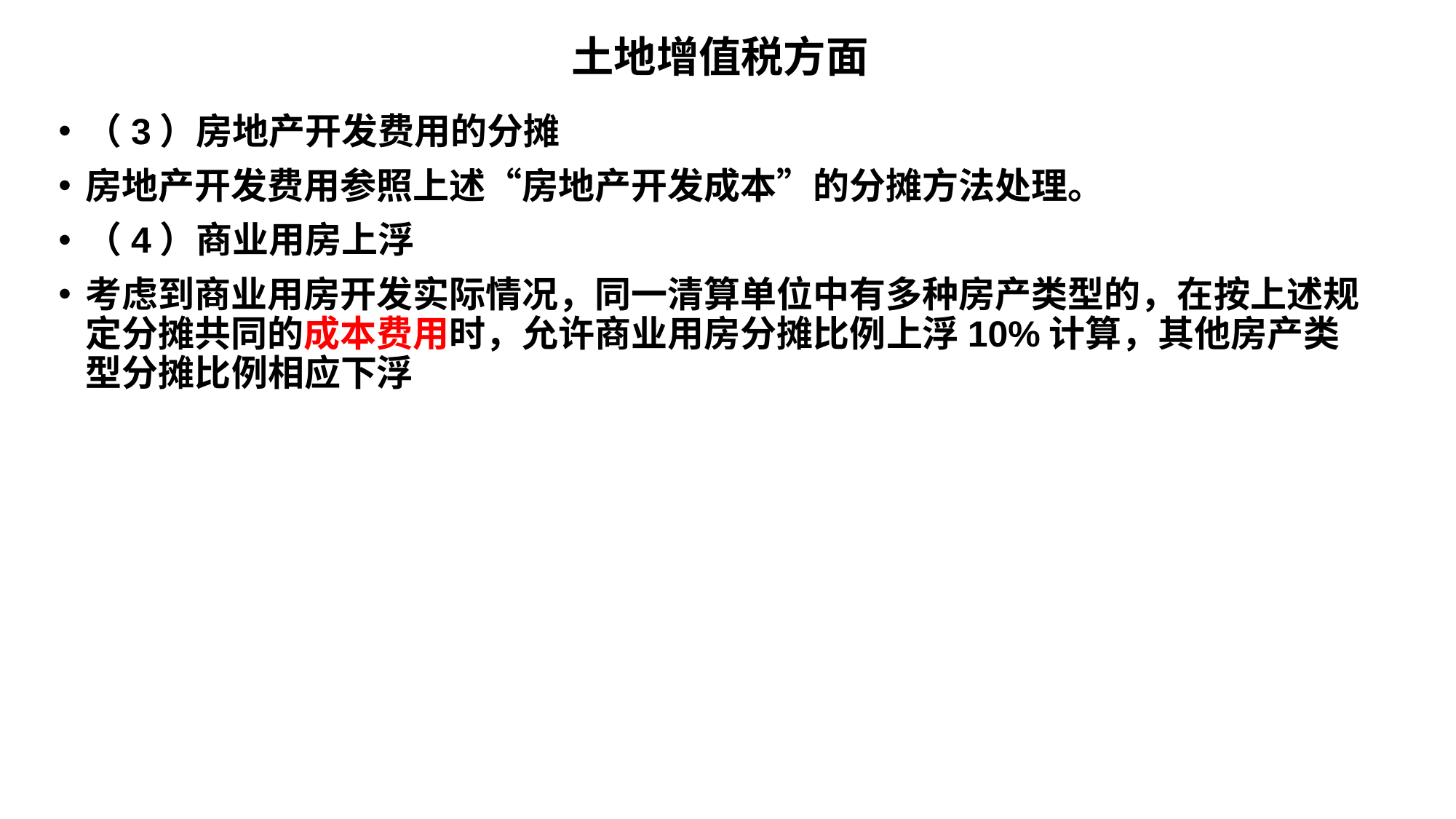

# 土地增值税方面
（3）房地产开发费用的分摊
房地产开发费用参照上述“房地产开发成本”的分摊方法处理。
（4）商业用房上浮
考虑到商业用房开发实际情况，同一清算单位中有多种房产类型的，在按上述规定分摊共同的成本费用时，允许商业用房分摊比例上浮10%计算，其他房产类型分摊比例相应下浮